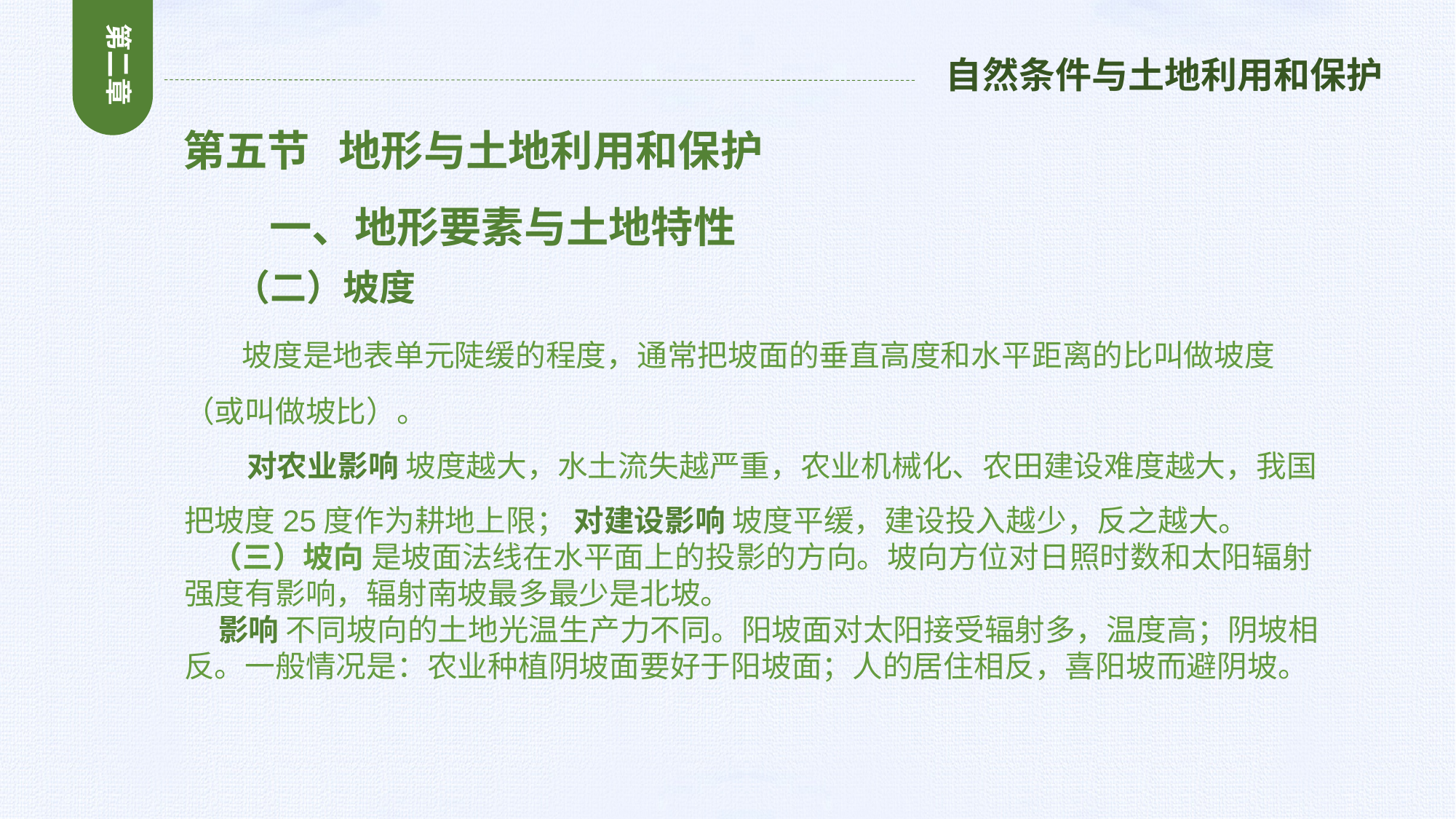

第二章
自然条件与土地利用和保护
 第五节   地形与土地利用和保护
          一、地形要素与土地特性
     （二）坡度
      坡度是地表单元陡缓的程度，通常把坡面的垂直高度和水平距离的比叫做坡度（或叫做坡比）。
        对农业影响 坡度越大，水土流失越严重，农业机械化、农田建设难度越大，我国把坡度25度作为耕地上限； 对建设影响 坡度平缓，建设投入越少，反之越大。
   （三）坡向 是坡面法线在水平面上的投影的方向。坡向方位对日照时数和太阳辐射强度有影响，辐射南坡最多最少是北坡。
    影响 不同坡向的土地光温生产力不同。阳坡面对太阳接受辐射多，温度高；阴坡相反。一般情况是：农业种植阴坡面要好于阳坡面；人的居住相反，喜阳坡而避阴坡。